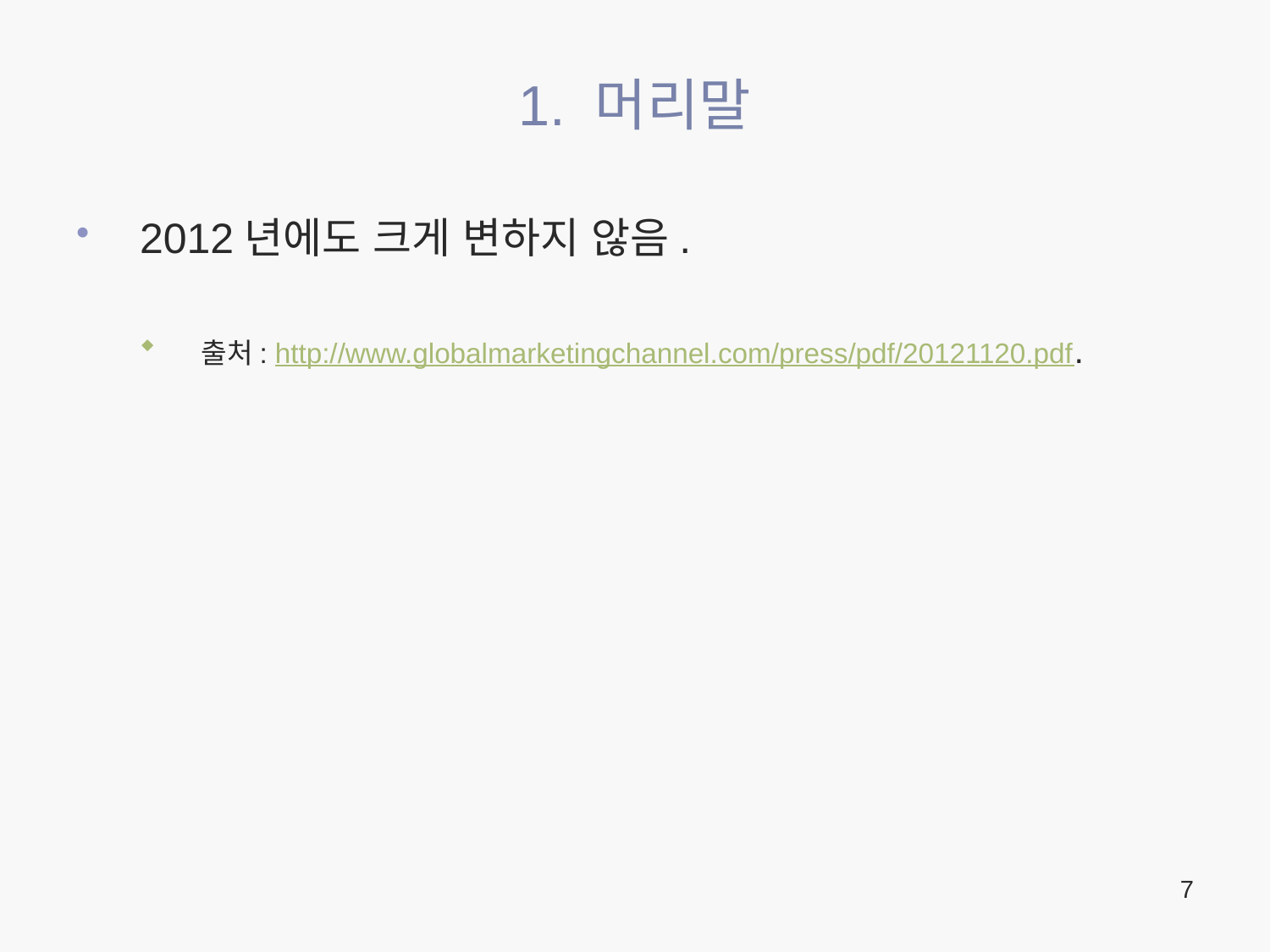

# 1. 머리말
2012년에도 크게 변하지 않음.

출처: http://www.globalmarketingchannel.com/press/pdf/20121120.pdf.
7